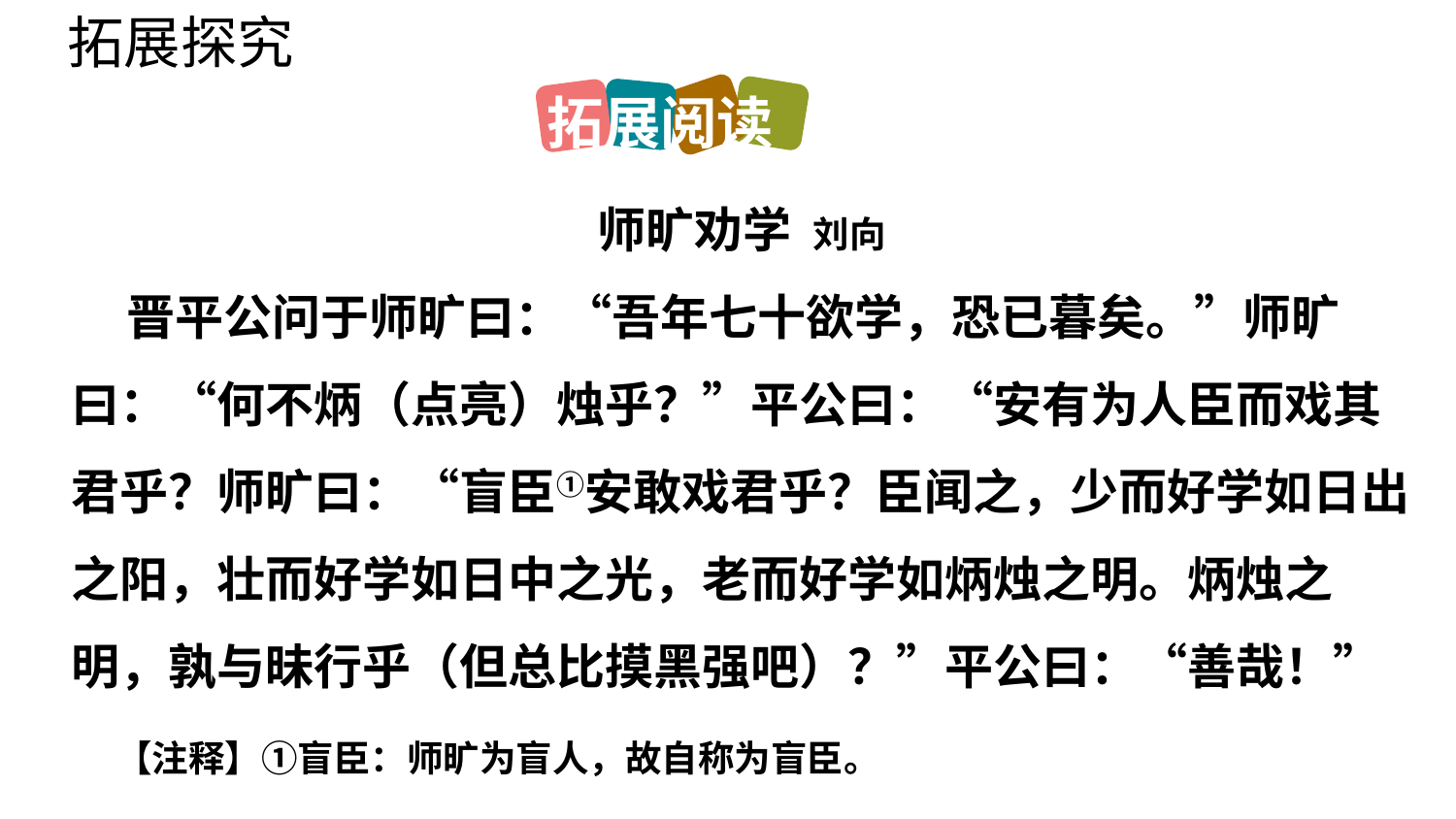

拓展探究
拓展阅读

师旷劝学  刘向
    晋平公问于师旷曰：“吾年七十欲学，恐已暮矣。”师旷曰：“何不炳（点亮）烛乎？”平公曰：“安有为人臣而戏其君乎？师旷曰：“盲臣①安敢戏君乎？臣闻之，少而好学如日出之阳，壮而好学如日中之光，老而好学如炳烛之明。炳烛之明，孰与昧行乎（但总比摸黑强吧）？”平公曰：“善哉！”
   【注释】①盲臣：师旷为盲人，故自称为盲臣。